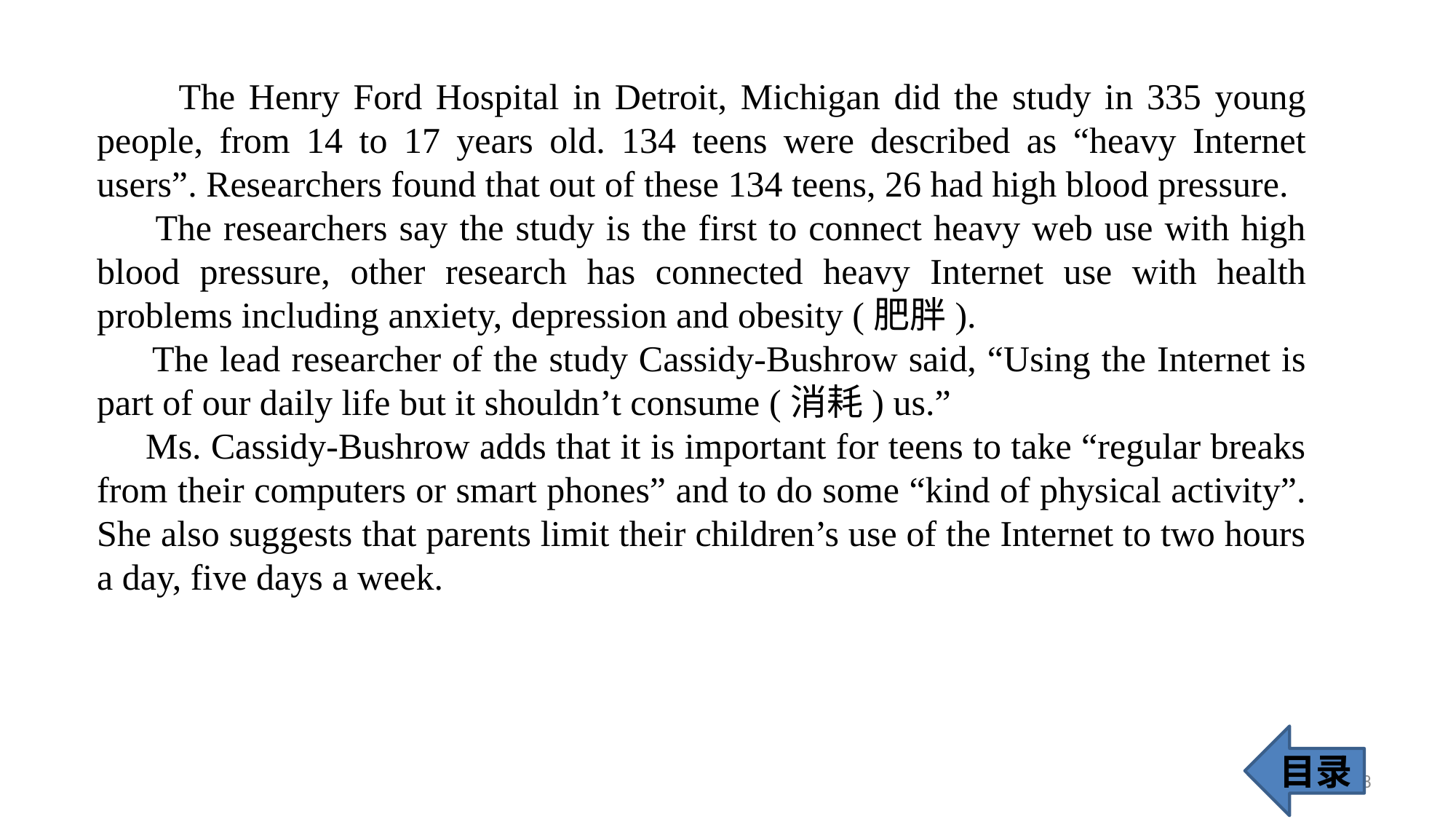

The Henry Ford Hospital in Detroit, Michigan did the study in 335 young people, from 14 to 17 years old. 134 teens were described as “heavy Internet users”. Researchers found that out of these 134 teens, 26 had high blood pressure.
     The researchers say the study is the first to connect heavy web use with high blood pressure, other research has connected heavy Internet use with health problems including anxiety, depression and obesity (肥胖).
     The lead researcher of the study Cassidy-Bushrow said, “Using the Internet is part of our daily life but it shouldn’t consume (消耗) us.”
     Ms. Cassidy-Bushrow adds that it is important for teens to take “regular breaks from their computers or smart phones” and to do some “kind of physical activity”. She also suggests that parents limit their children’s use of the Internet to two hours a day, five days a week.
目录
38